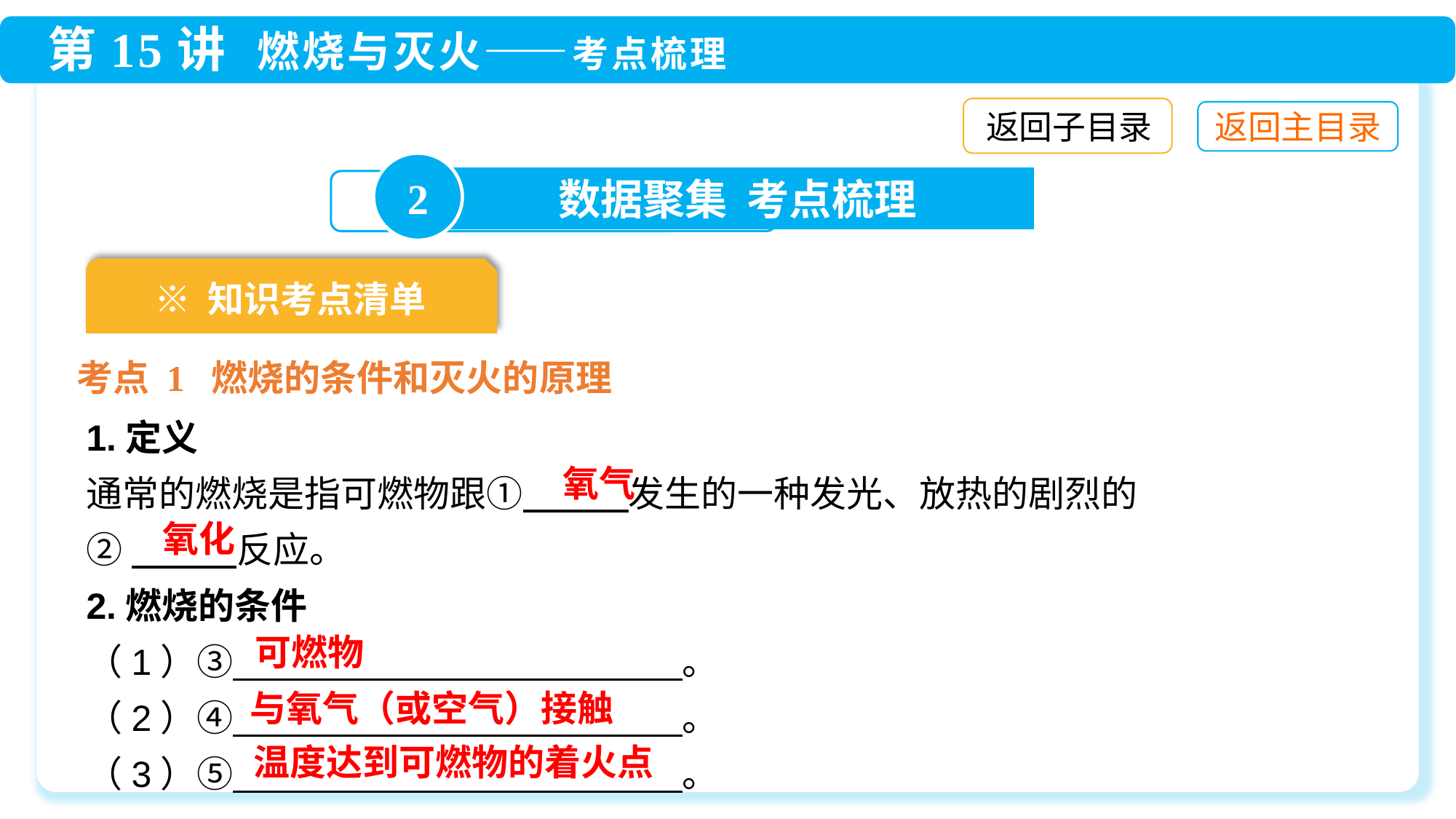

返回子目录

2
数据聚集  考点梳理

※ 知识考点清单
考点 1  燃烧的条件和灭火的原理
1.定义
通常的燃烧是指可燃物跟①　　    发生的一种发光、放热的剧烈的
②　    　反应。
2.燃烧的条件
（1）③　　　　　　　　　　      　。
（2）④　　　　　　　　　　　      。
（3）⑤　　　　　　　　　　　      。
氧气
氧化
可燃物
与氧气（或空气）接触
温度达到可燃物的着火点